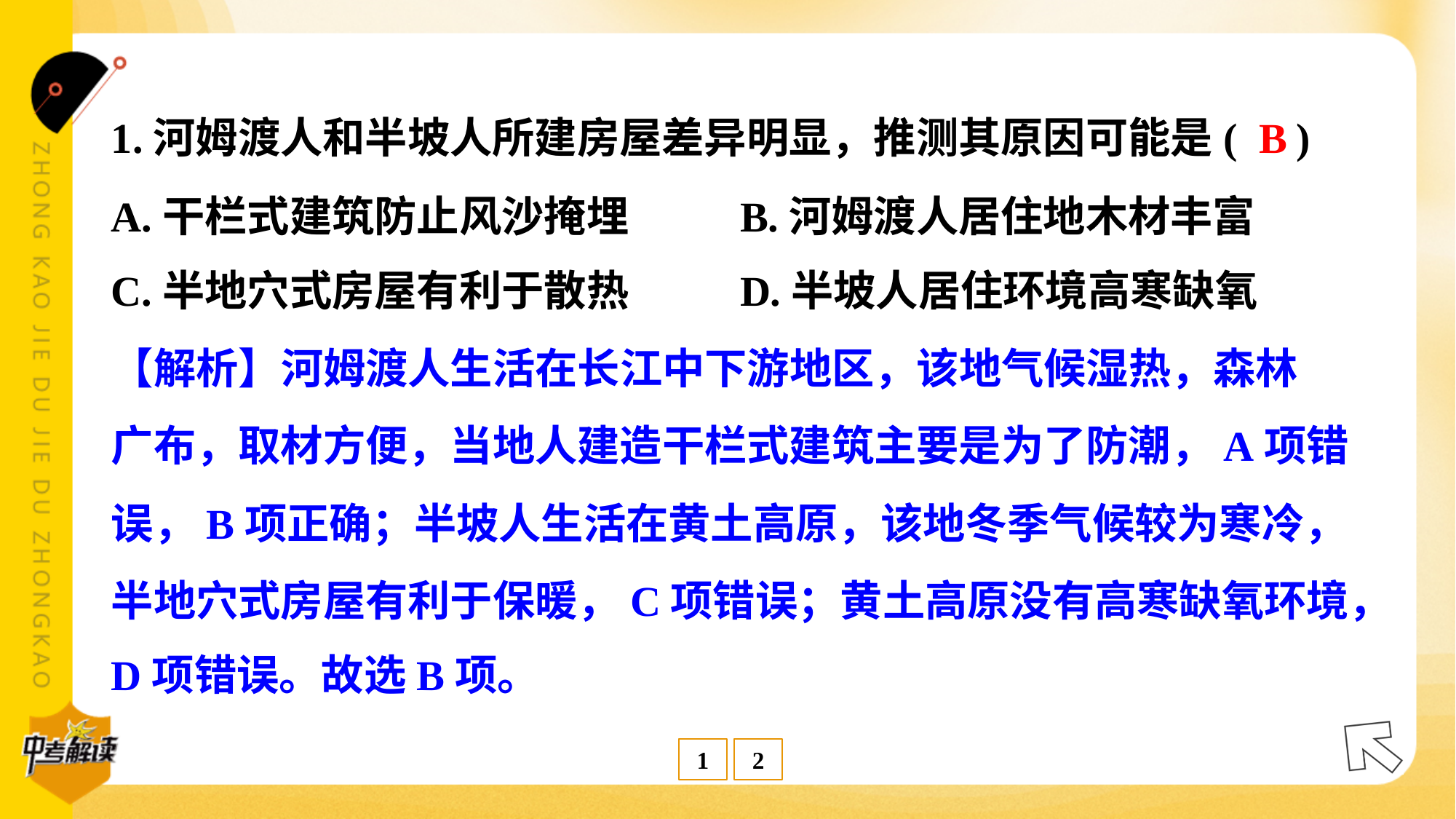

B
1.河姆渡人和半坡人所建房屋差异明显，推测其原因可能是(     )
A.干栏式建筑防止风沙掩埋	B.河姆渡人居住地木材丰富
C.半地穴式房屋有利于散热	D.半坡人居住环境高寒缺氧
【解析】河姆渡人生活在长江中下游地区，该地气候湿热，森林
广布，取材方便，当地人建造干栏式建筑主要是为了防潮，A项错
误，B项正确；半坡人生活在黄土高原，该地冬季气候较为寒冷，
半地穴式房屋有利于保暖，C项错误；黄土高原没有高寒缺氧环境，
D项错误。故选B项。